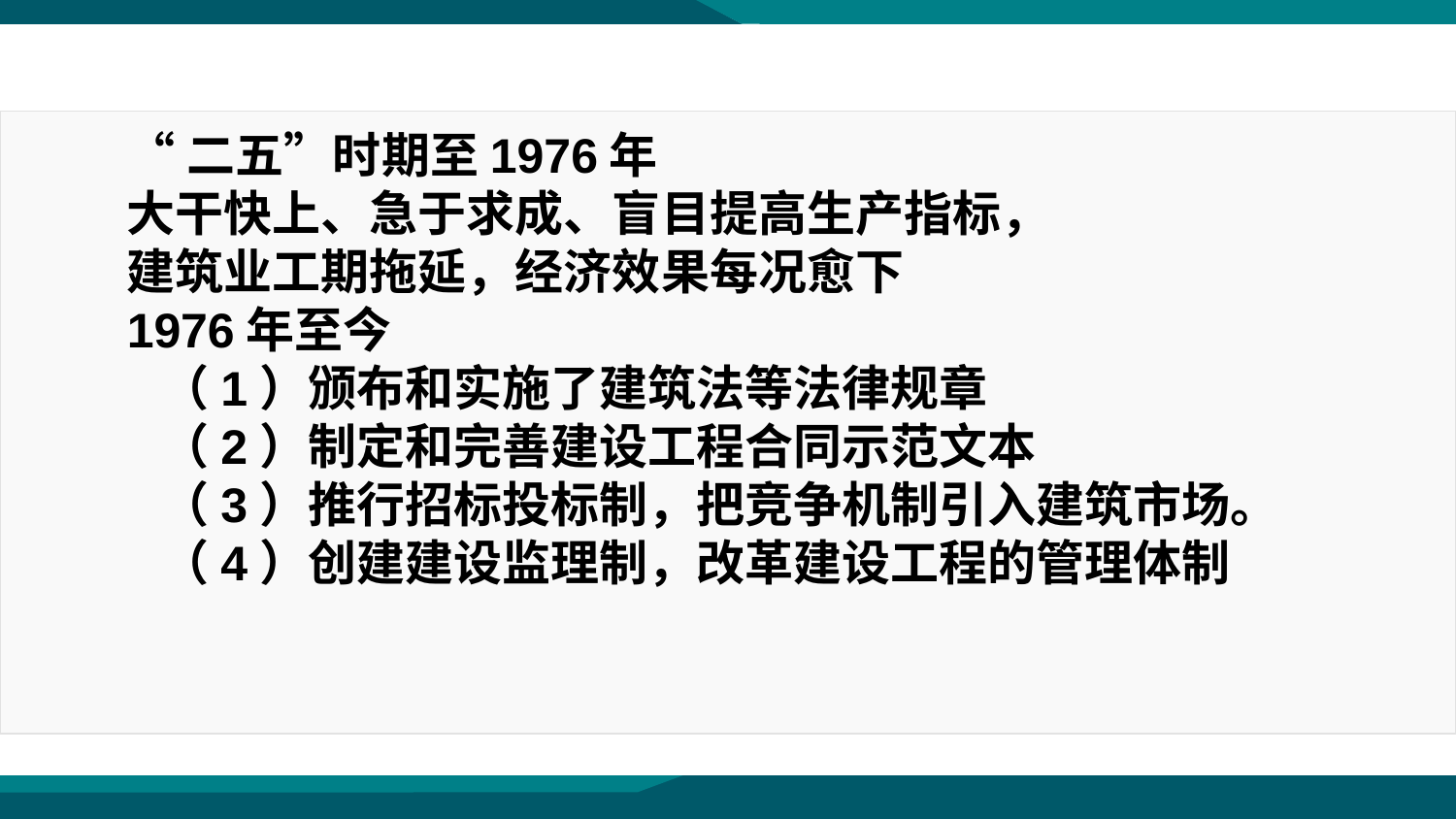

“二五”时期至1976年
大干快上、急于求成、盲目提高生产指标，
建筑业工期拖延，经济效果每况愈下
1976年至今
  （1）颁布和实施了建筑法等法律规章
  （2）制定和完善建设工程合同示范文本
  （3）推行招标投标制，把竞争机制引入建筑市场。
  （4）创建建设监理制，改革建设工程的管理体制